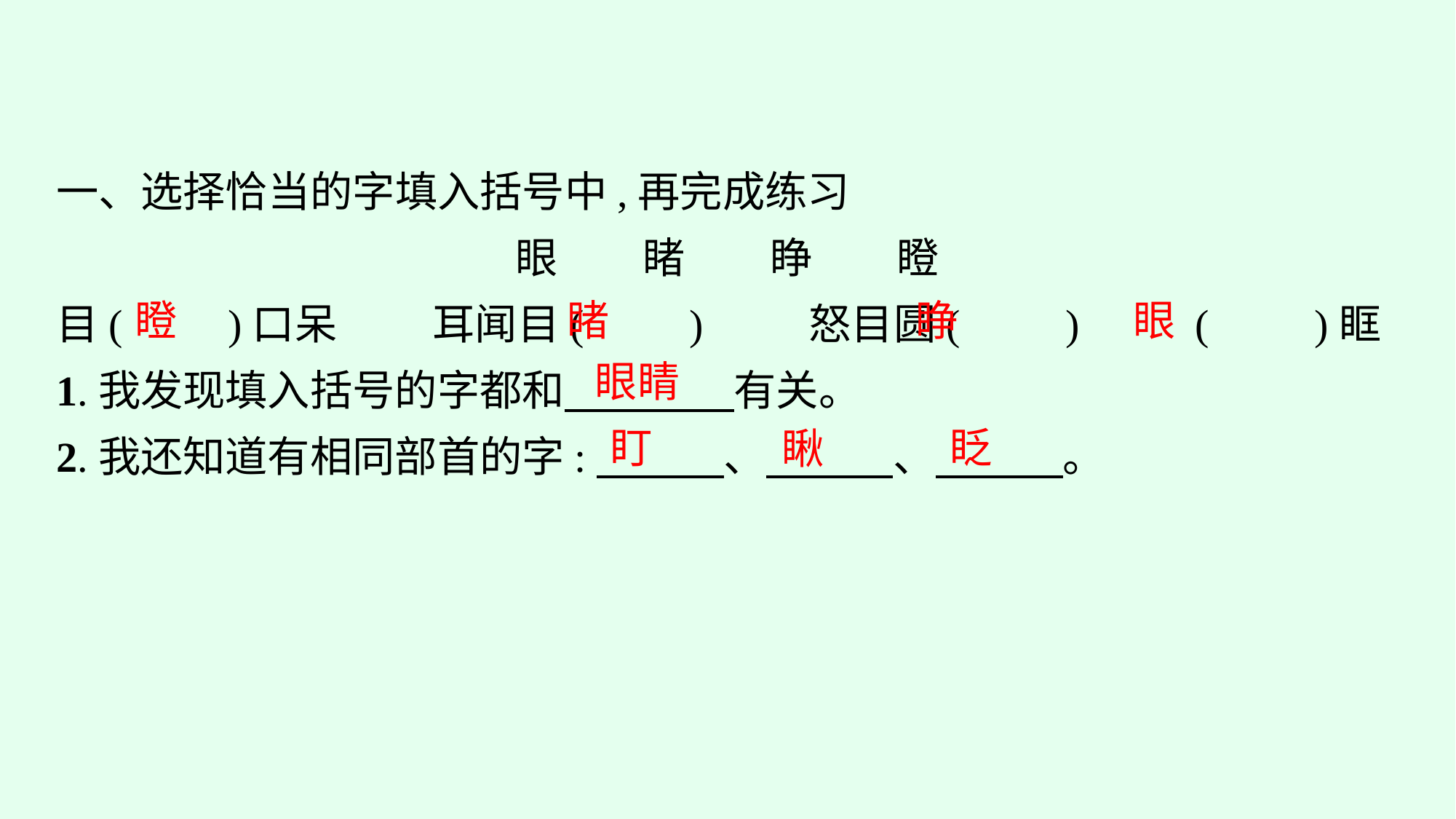

一、选择恰当的字填入括号中,再完成练习
眼　　睹　　睁　　瞪
目(　　)口呆　 　耳闻目(　　)　 　怒目圆(　　)　 　(　　)眶
1.我发现填入括号的字都和　　　　有关。
2.我还知道有相同部首的字:　　　、　　　、　　　。
瞪
睹
睁
眼
眼睛
盯
眨
瞅